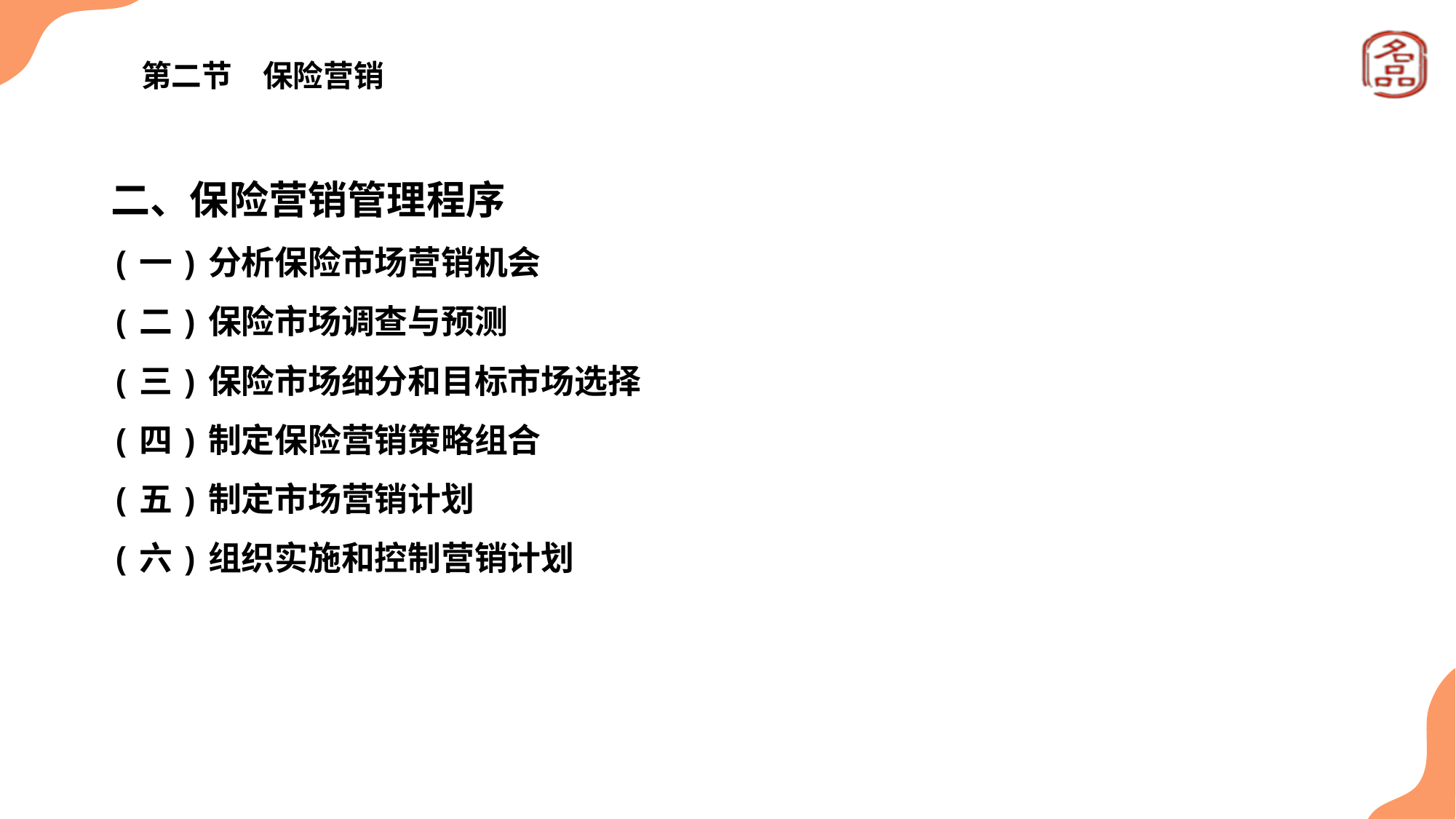

# 第二节　保险营销
二、保险营销管理程序
(一)分析保险市场营销机会
(二)保险市场调查与预测
(三)保险市场细分和目标市场选择
(四)制定保险营销策略组合
(五)制定市场营销计划
(六)组织实施和控制营销计划